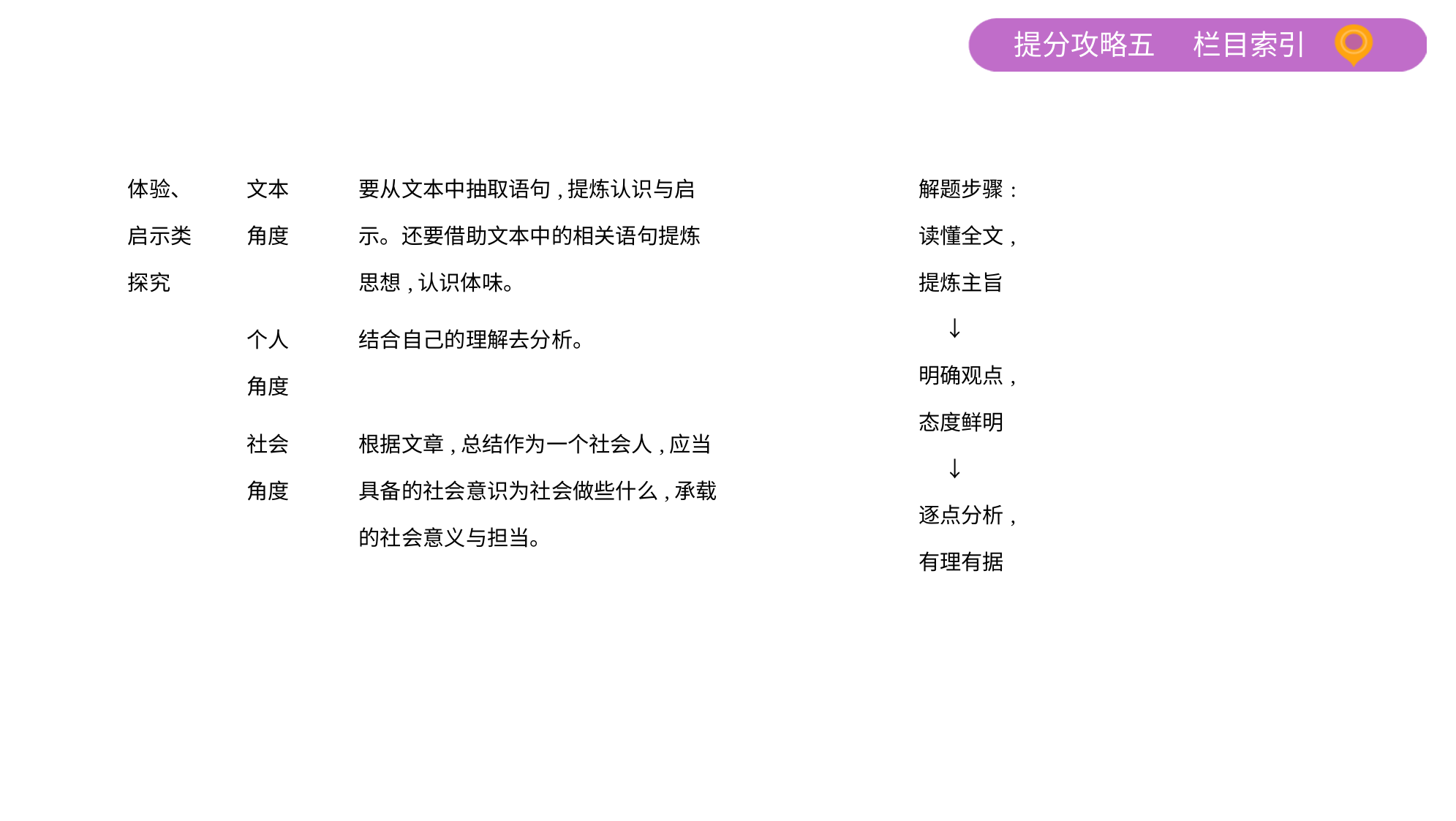

| 体验、 启示类 探究 | 文本 角度 | 要从文本中抽取语句,提炼认识与启 示。还要借助文本中的相关语句提炼 思想,认识体味。 | 解题步骤: 读懂全文, 提炼主旨 　 ↓ 明确观点, 态度鲜明 　 ↓ 逐点分析, 有理有据 |
| --- | --- | --- | --- |
|  | 个人 角度 | 结合自己的理解去分析。 |  |
|  | 社会 角度 | 根据文章,总结作为一个社会人,应当 具备的社会意识为社会做些什么,承载 的社会意义与担当。 |  |